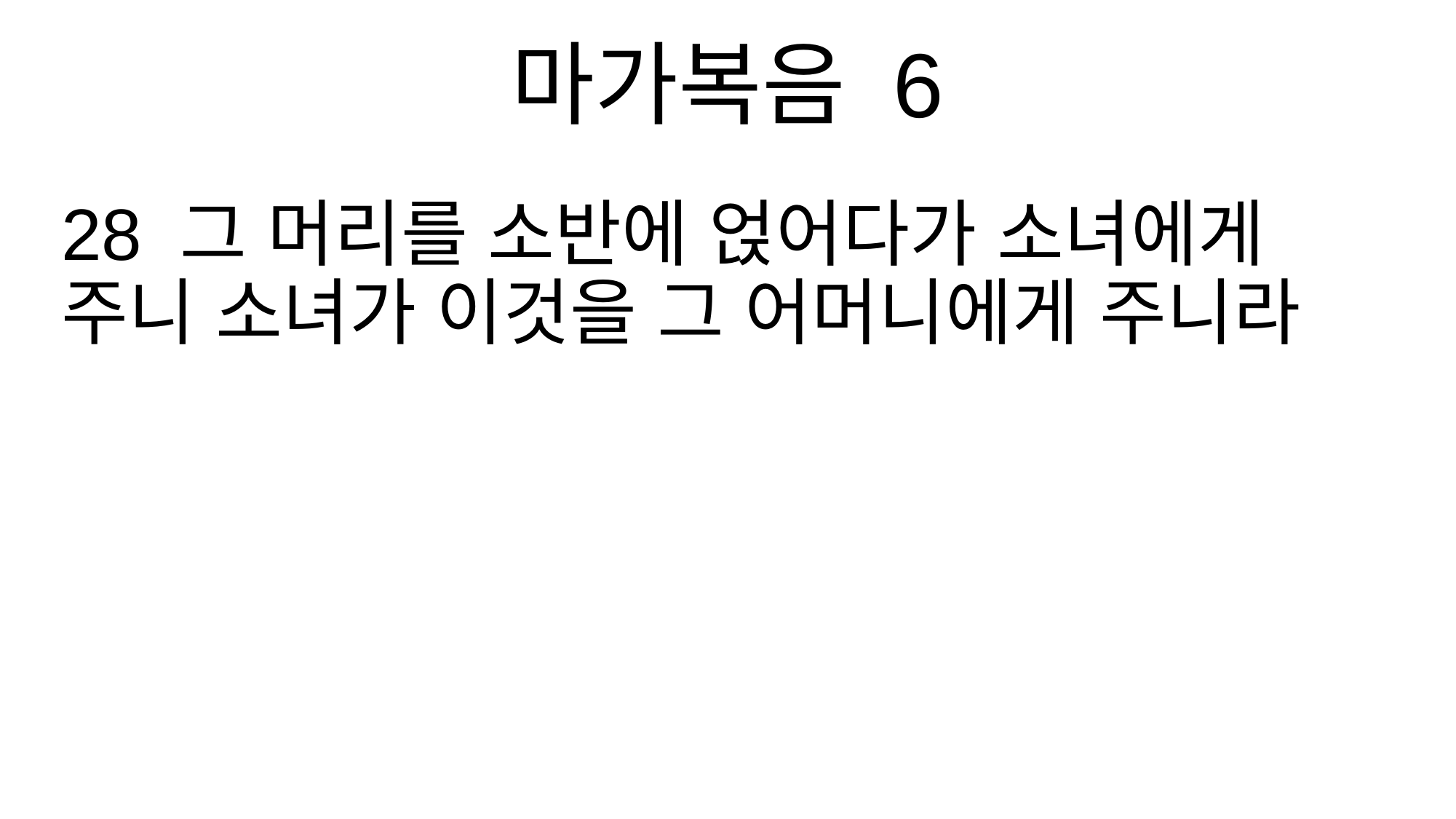

마가복음 6
28 그 머리를 소반에 얹어다가 소녀에게 주니 소녀가 이것을 그 어머니에게 주니라